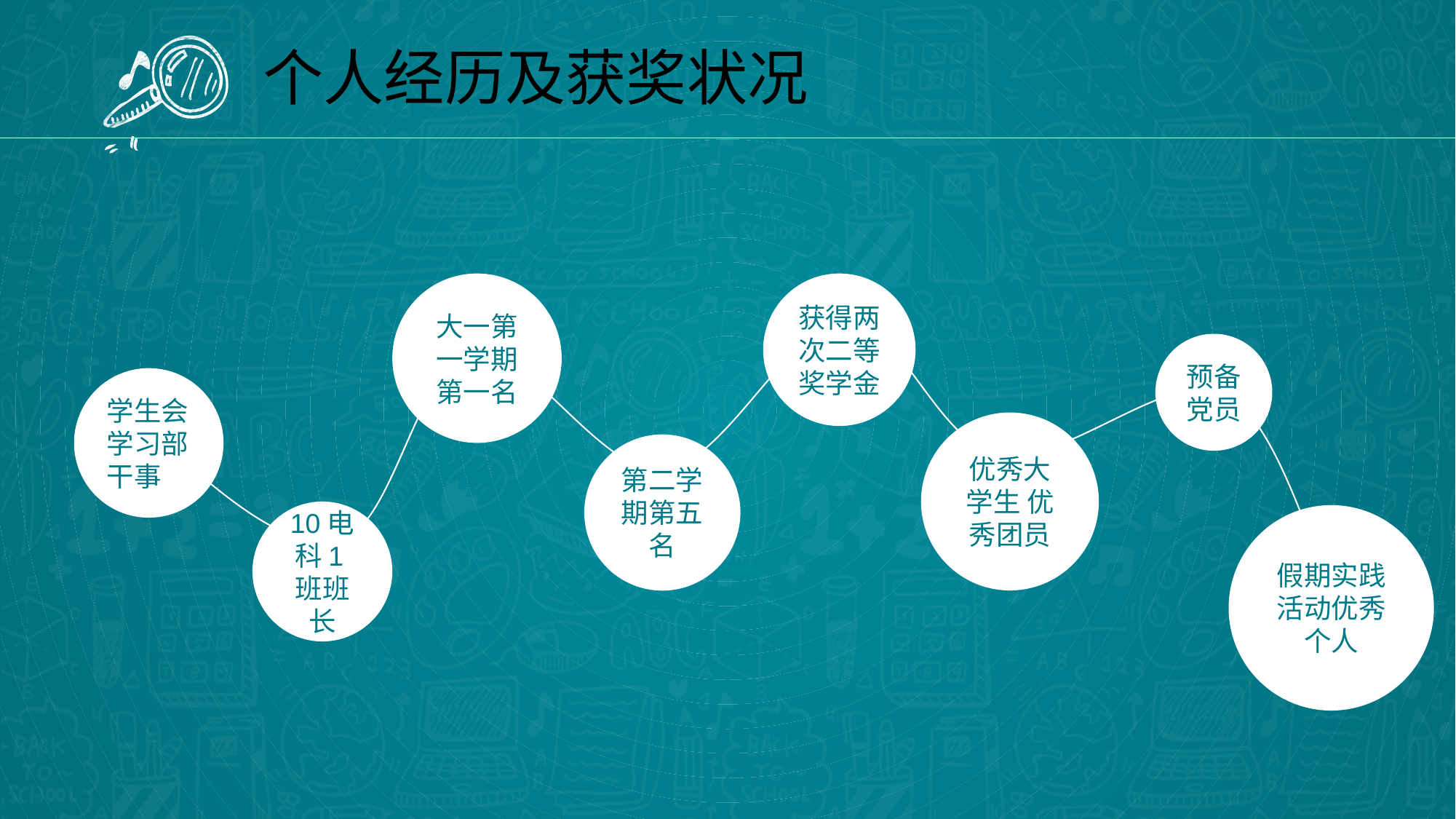

个人经历及获奖状况

大一第一学期第一名
获得两次二等奖学金

预备党员
学生会学习部干事
优秀大学生 优秀团员
第二学期第五名
10电科1班班长
假期实践活动优秀个人